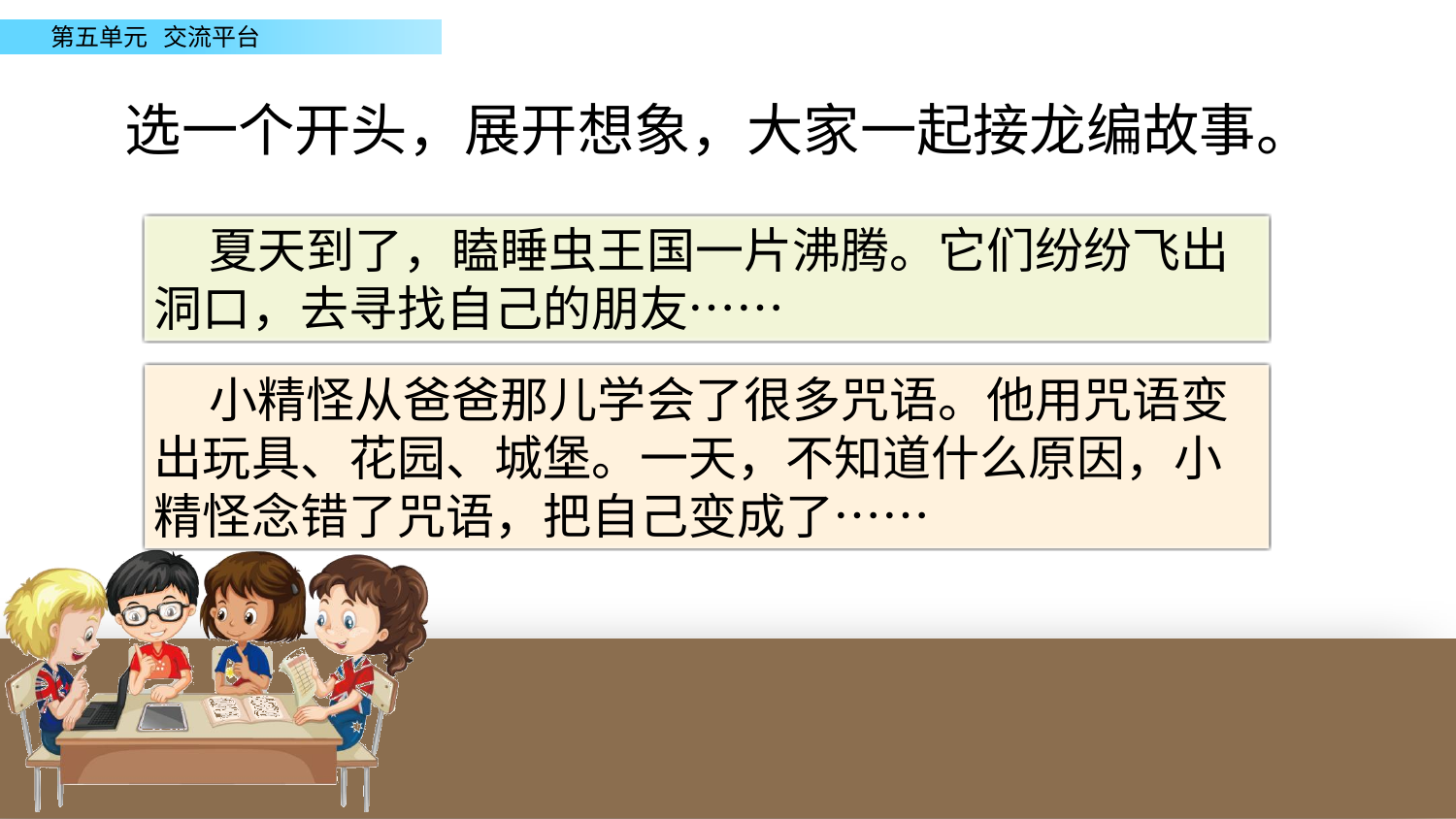

选一个开头，展开想象，大家一起接龙编故事。
    夏天到了，瞌睡虫王国一片沸腾。它们纷纷飞出洞口，去寻找自己的朋友……
    小精怪从爸爸那儿学会了很多咒语。他用咒语变出玩具、花园、城堡。一天，不知道什么原因，小精怪念错了咒语，把自己变成了……